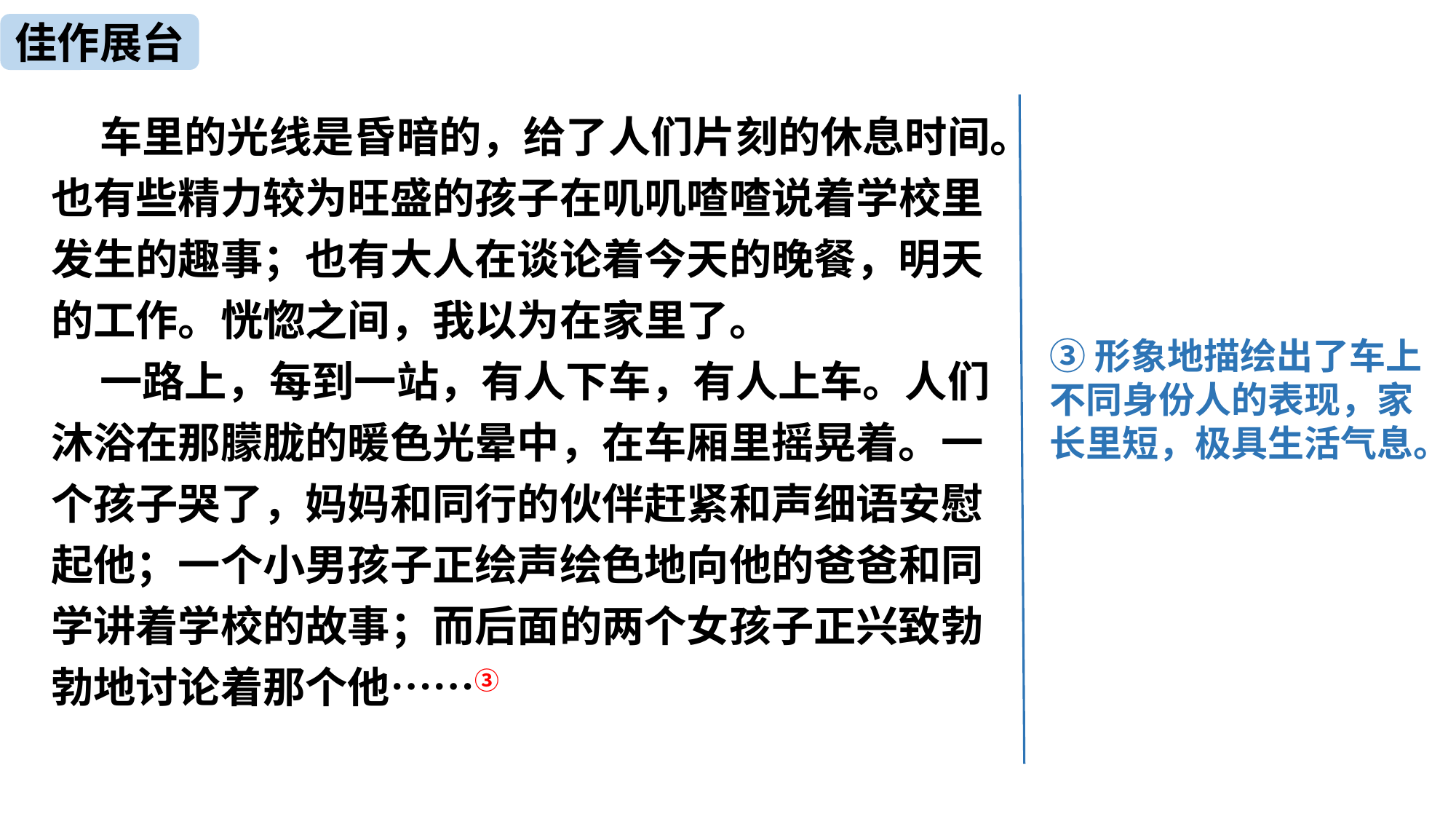

佳作展台
    车里的光线是昏暗的，给了人们片刻的休息时间。也有些精力较为旺盛的孩子在叽叽喳喳说着学校里发生的趣事；也有大人在谈论着今天的晚餐，明天的工作。恍惚之间，我以为在家里了。
    一路上，每到一站，有人下车，有人上车。人们沐浴在那朦胧的暖色光晕中，在车厢里摇晃着。一个孩子哭了，妈妈和同行的伙伴赶紧和声细语安慰起他；一个小男孩子正绘声绘色地向他的爸爸和同学讲着学校的故事；而后面的两个女孩子正兴致勃勃地讨论着那个他……③
③形象地描绘出了车上不同身份人的表现，家长里短，极具生活气息。